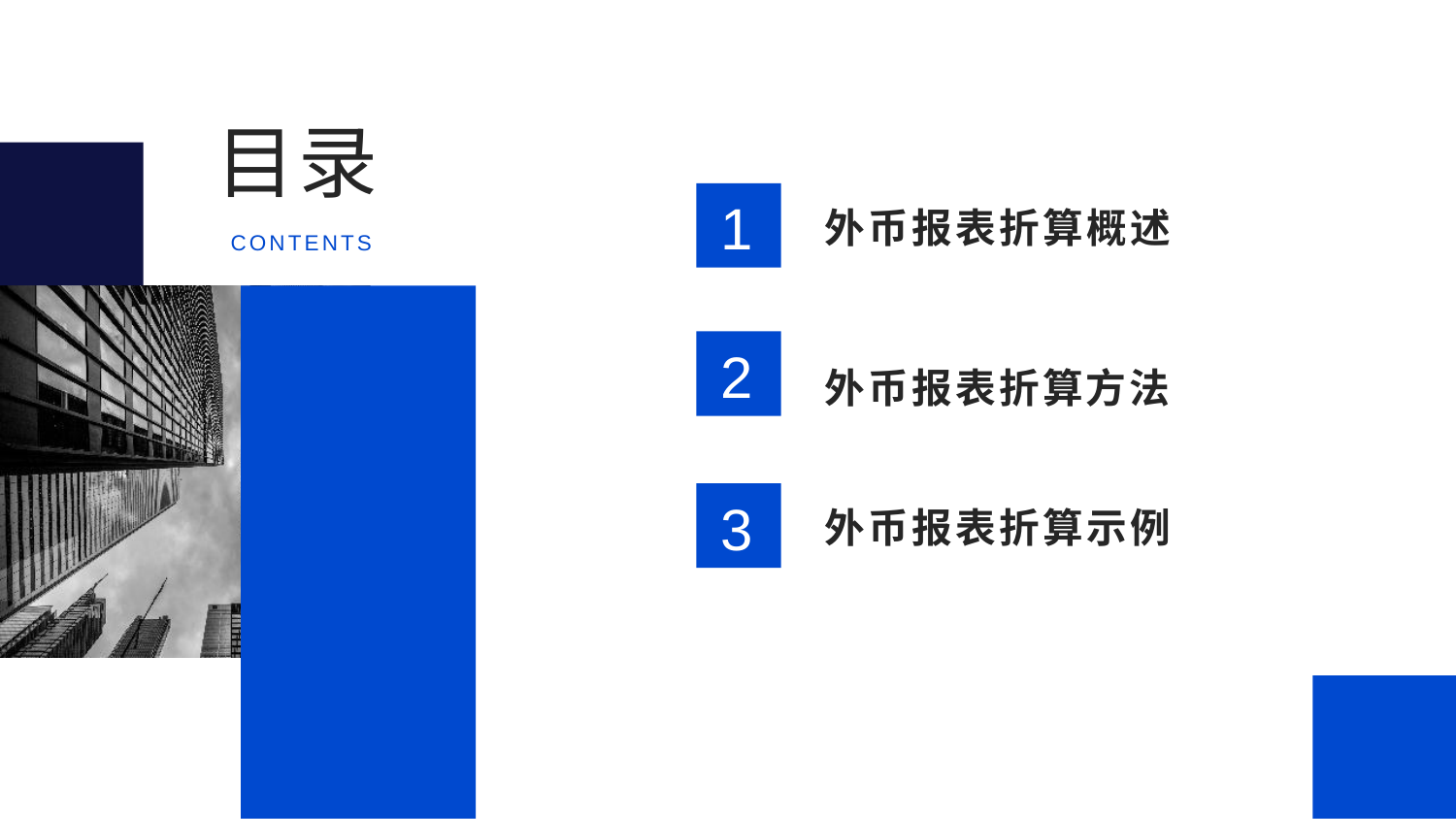

目录

1
外币报表折算概述
CONTENTS

外币报表折算方法
2

3
外币报表折算示例
4